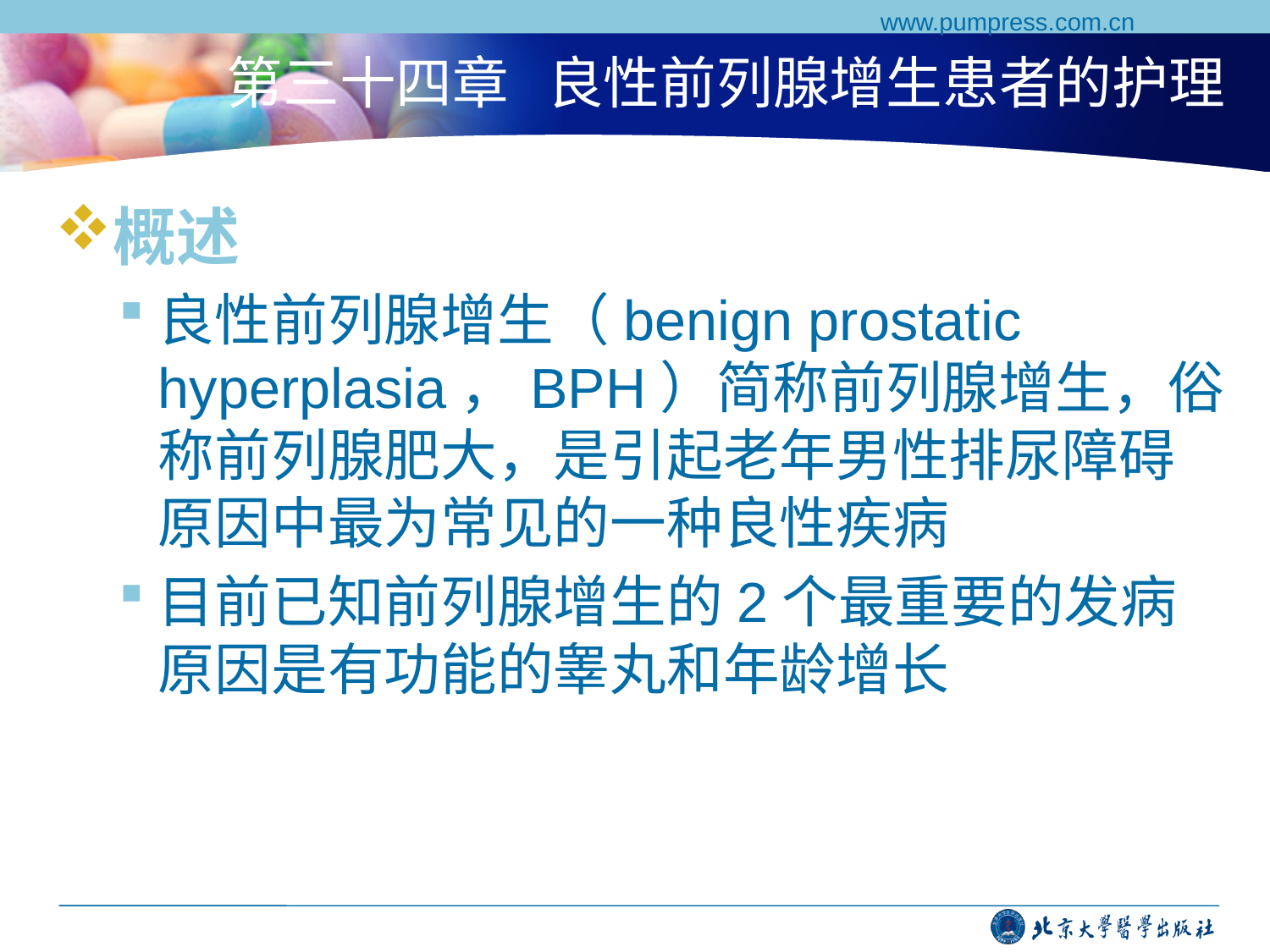

www.pumpress.com.cn
# 第三十四章   良性前列腺增生患者的护理
概述
良性前列腺增生（benign prostatic hyperplasia，BPH）简称前列腺增生，俗称前列腺肥大，是引起老年男性排尿障碍原因中最为常见的一种良性疾病
目前已知前列腺增生的2个最重要的发病原因是有功能的睾丸和年龄增长